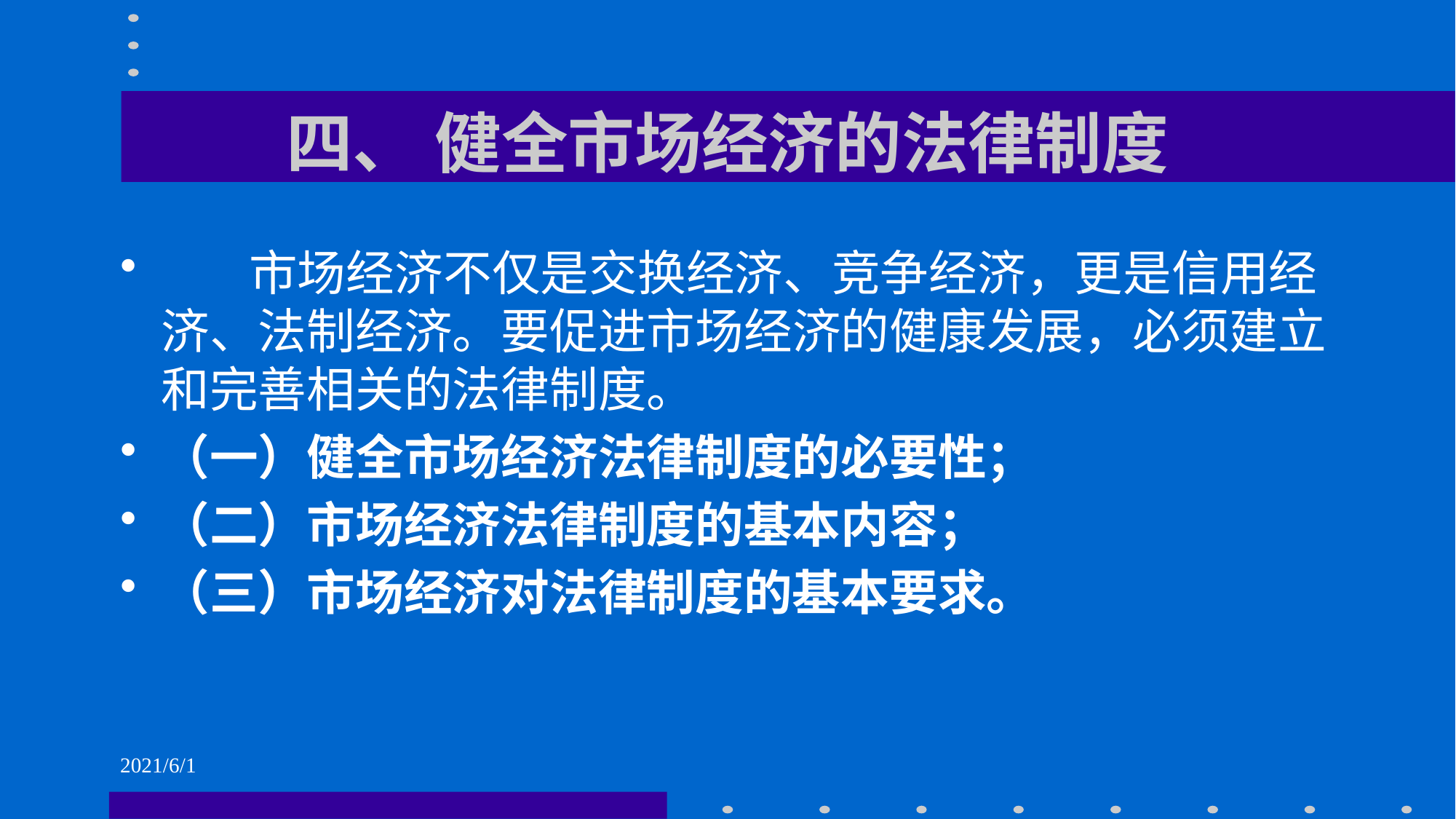

# 四、 健全市场经济的法律制度
       市场经济不仅是交换经济、竞争经济，更是信用经济、法制经济。要促进市场经济的健康发展，必须建立和完善相关的法律制度。
（一）健全市场经济法律制度的必要性；
（二）市场经济法律制度的基本内容；
（三）市场经济对法律制度的基本要求。
2021/6/1